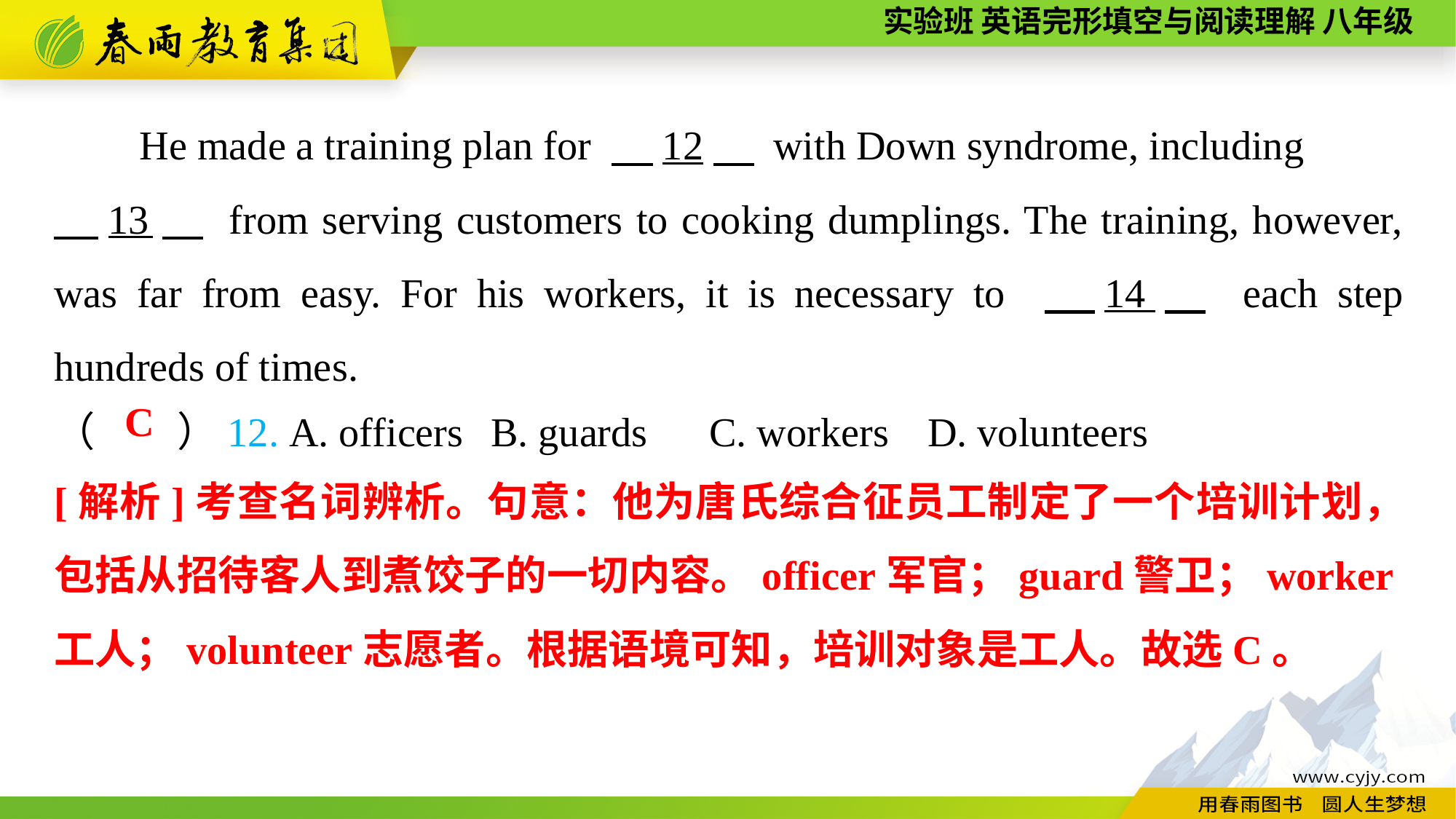

He made a training plan for 　12　 with Down syndrome, including
　13　 from serving customers to cooking dumplings. The training, however, was far from easy. For his workers, it is necessary to 　14　 each step hundreds of times.
（　　）12. A. officers	B. guards	C. workers	D. volunteers
C
[解析]考查名词辨析。句意：他为唐氏综合征员工制定了一个培训计划，包括从招待客人到煮饺子的一切内容。officer军官；guard警卫；worker工人；volunteer志愿者。根据语境可知，培训对象是工人。故选C。